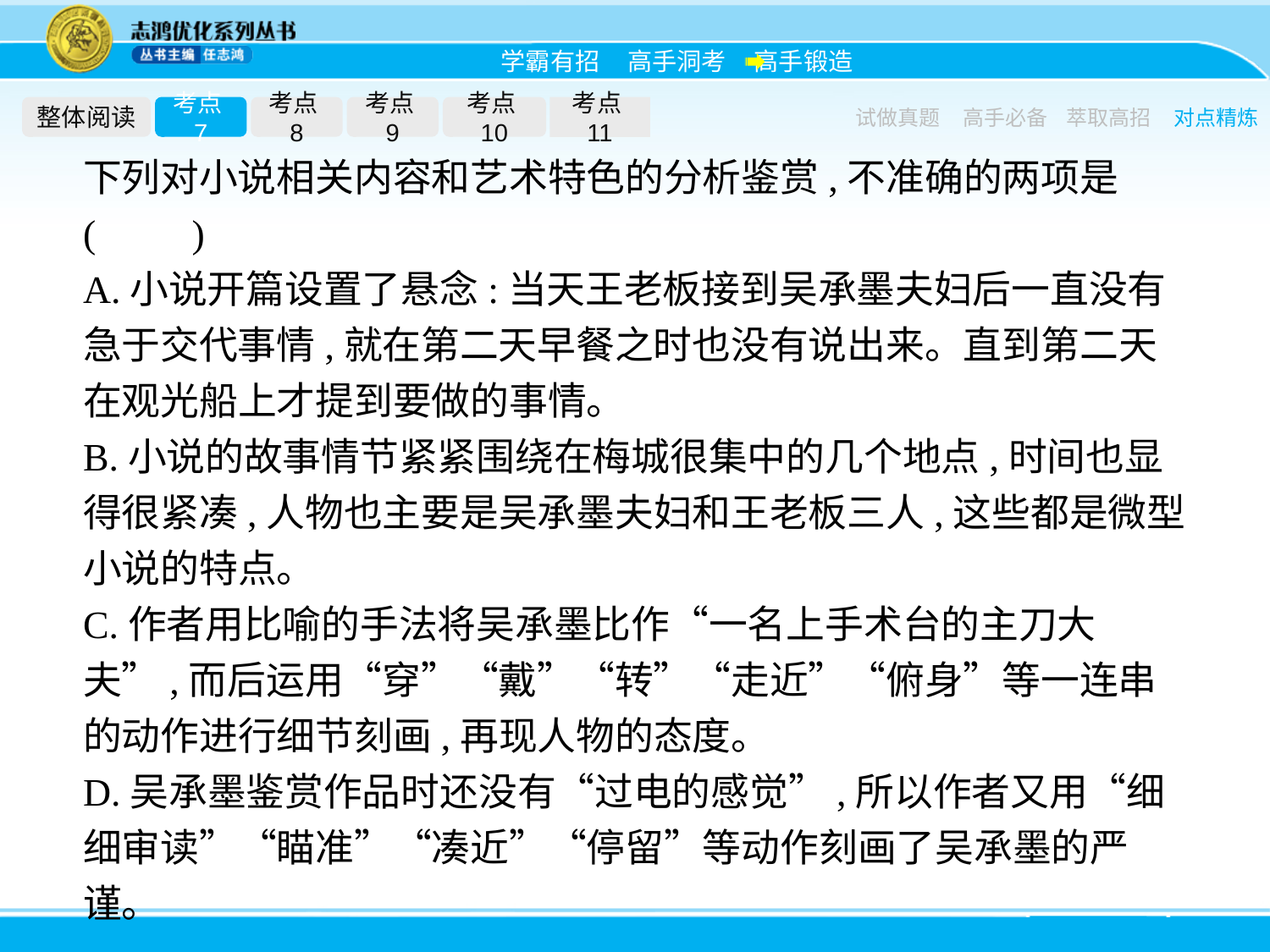

整体阅读
考点7
考点8
考点9
考点10
考点11
试做真题
高手必备
萃取高招
对点精炼
下列对小说相关内容和艺术特色的分析鉴赏,不准确的两项是(　　)
A.小说开篇设置了悬念:当天王老板接到吴承墨夫妇后一直没有急于交代事情,就在第二天早餐之时也没有说出来。直到第二天在观光船上才提到要做的事情。
B.小说的故事情节紧紧围绕在梅城很集中的几个地点,时间也显得很紧凑,人物也主要是吴承墨夫妇和王老板三人,这些都是微型小说的特点。
C.作者用比喻的手法将吴承墨比作“一名上手术台的主刀大夫”,而后运用“穿”“戴”“转”“走近”“俯身”等一连串的动作进行细节刻画,再现人物的态度。
D.吴承墨鉴赏作品时还没有“过电的感觉”,所以作者又用“细细审读”“瞄准”“凑近”“停留”等动作刻画了吴承墨的严谨。